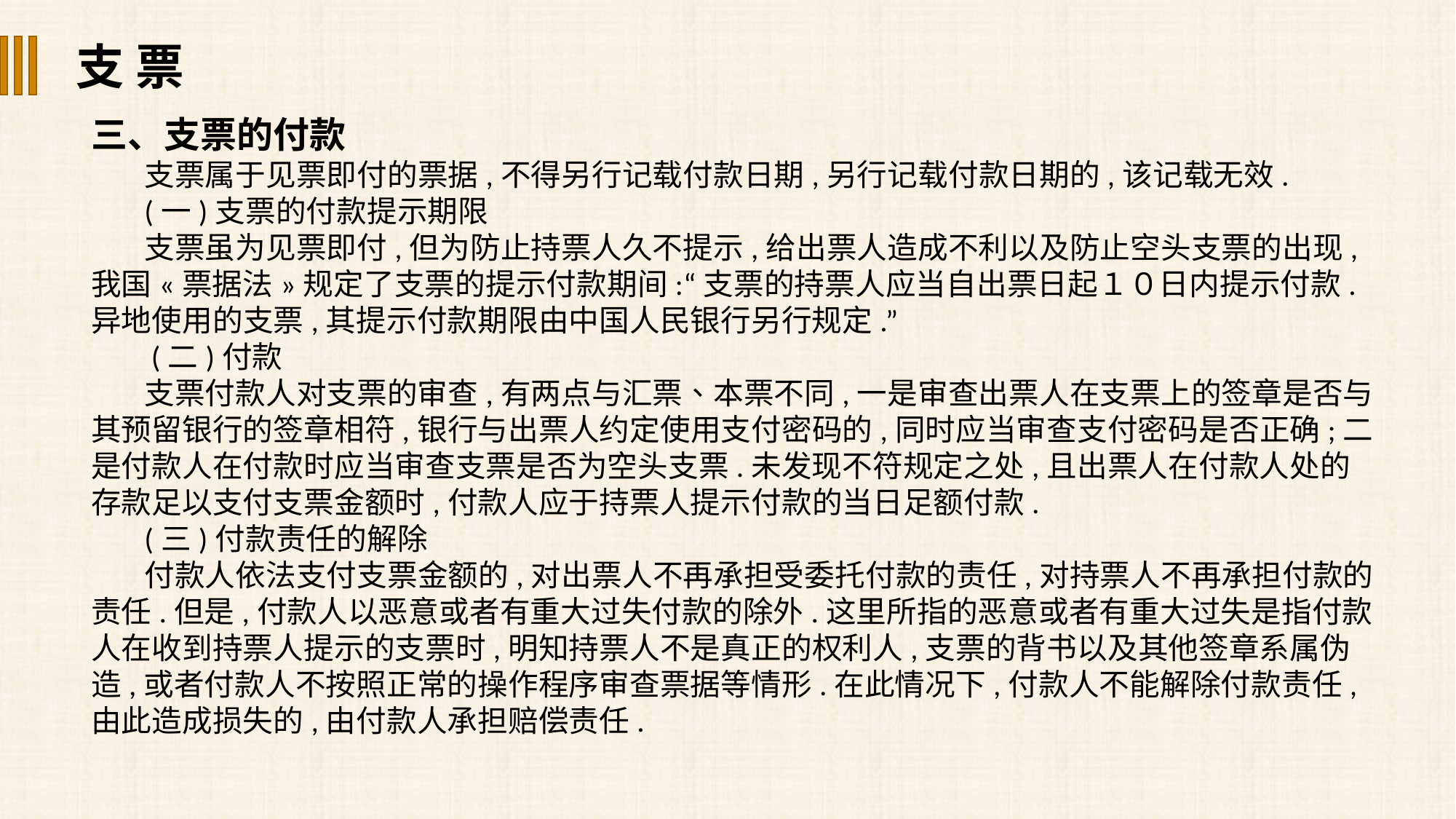

支 票

三、支票的付款
支票属于见票即付的票据,不得另行记载付款日期,另行记载付款日期的,该记载无效.
(一)支票的付款提示期限
支票虽为见票即付,但为防止持票人久不提示,给出票人造成不利以及防止空头支票的出现,我国«票据法»规定了支票的提示付款期间:“支票的持票人应当自出票日起１０日内提示付款.异地使用的支票,其提示付款期限由中国人民银行另行规定.”
 (二)付款
支票付款人对支票的审查,有两点与汇票、本票不同,一是审查出票人在支票上的签章是否与其预留银行的签章相符,银行与出票人约定使用支付密码的,同时应当审查支付密码是否正确;二是付款人在付款时应当审查支票是否为空头支票.未发现不符规定之处,且出票人在付款人处的存款足以支付支票金额时,付款人应于持票人提示付款的当日足额付款.
(三)付款责任的解除
付款人依法支付支票金额的,对出票人不再承担受委托付款的责任,对持票人不再承担付款的责任.但是,付款人以恶意或者有重大过失付款的除外.这里所指的恶意或者有重大过失是指付款人在收到持票人提示的支票时,明知持票人不是真正的权利人,支票的背书以及其他签章系属伪造,或者付款人不按照正常的操作程序审查票据等情形.在此情况下,付款人不能解除付款责任,由此造成损失的,由付款人承担赔偿责任.